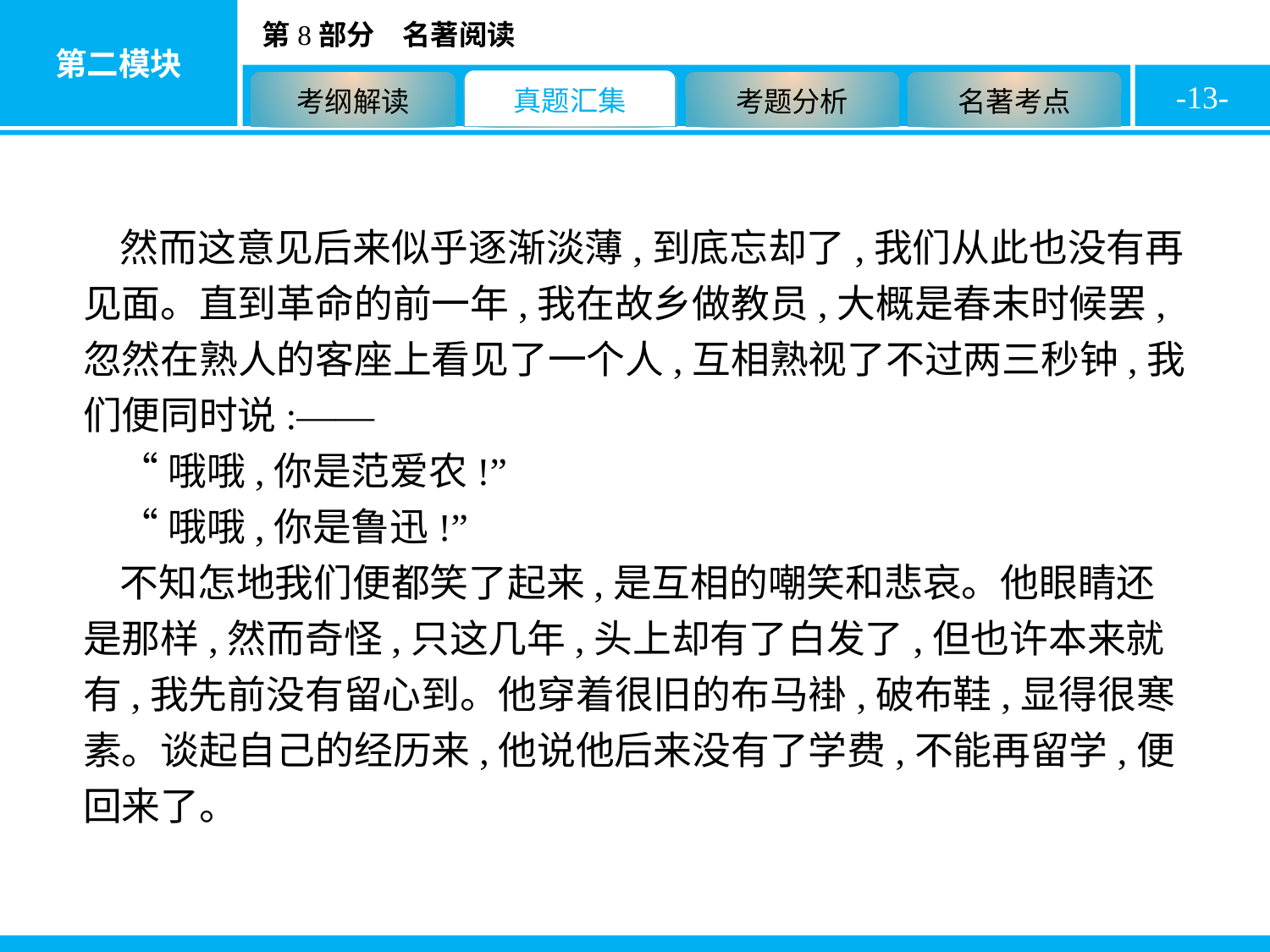

-13-
然而这意见后来似乎逐渐淡薄,到底忘却了,我们从此也没有再见面。直到革命的前一年,我在故乡做教员,大概是春末时候罢,忽然在熟人的客座上看见了一个人,互相熟视了不过两三秒钟,我们便同时说:——
“哦哦,你是范爱农!”
“哦哦,你是鲁迅!”
不知怎地我们便都笑了起来,是互相的嘲笑和悲哀。他眼睛还是那样,然而奇怪,只这几年,头上却有了白发了,但也许本来就有,我先前没有留心到。他穿着很旧的布马褂,破布鞋,显得很寒素。谈起自己的经历来,他说他后来没有了学费,不能再留学,便回来了。